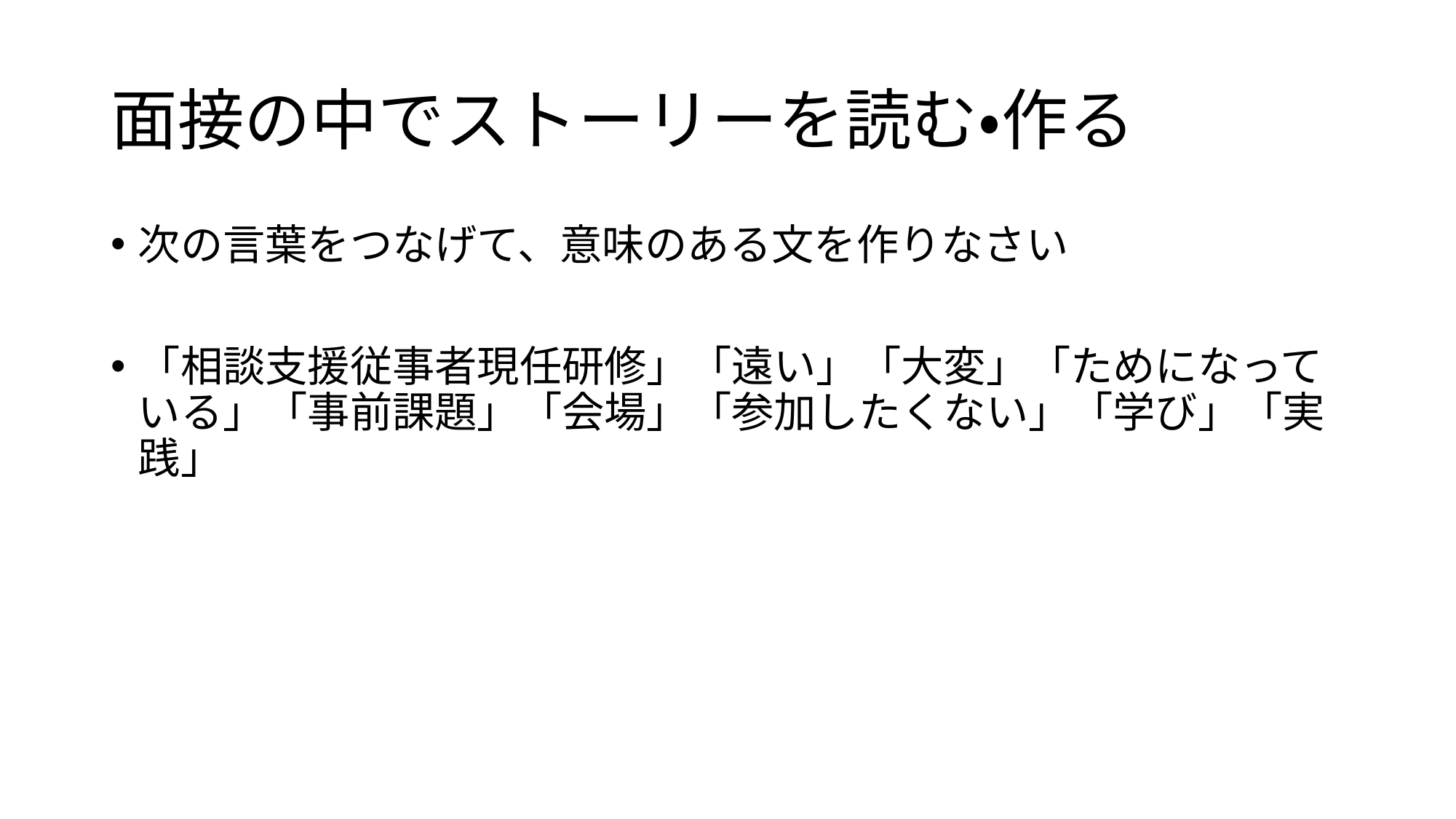

# 面接の中でストーリーを読む・作る
次の言葉をつなげて、意味のある文を作りなさい

「相談支援従事者現任研修」「遠い」「大変」「ためになっている」「事前課題」「会場」「参加したくない」「学び」「実践」